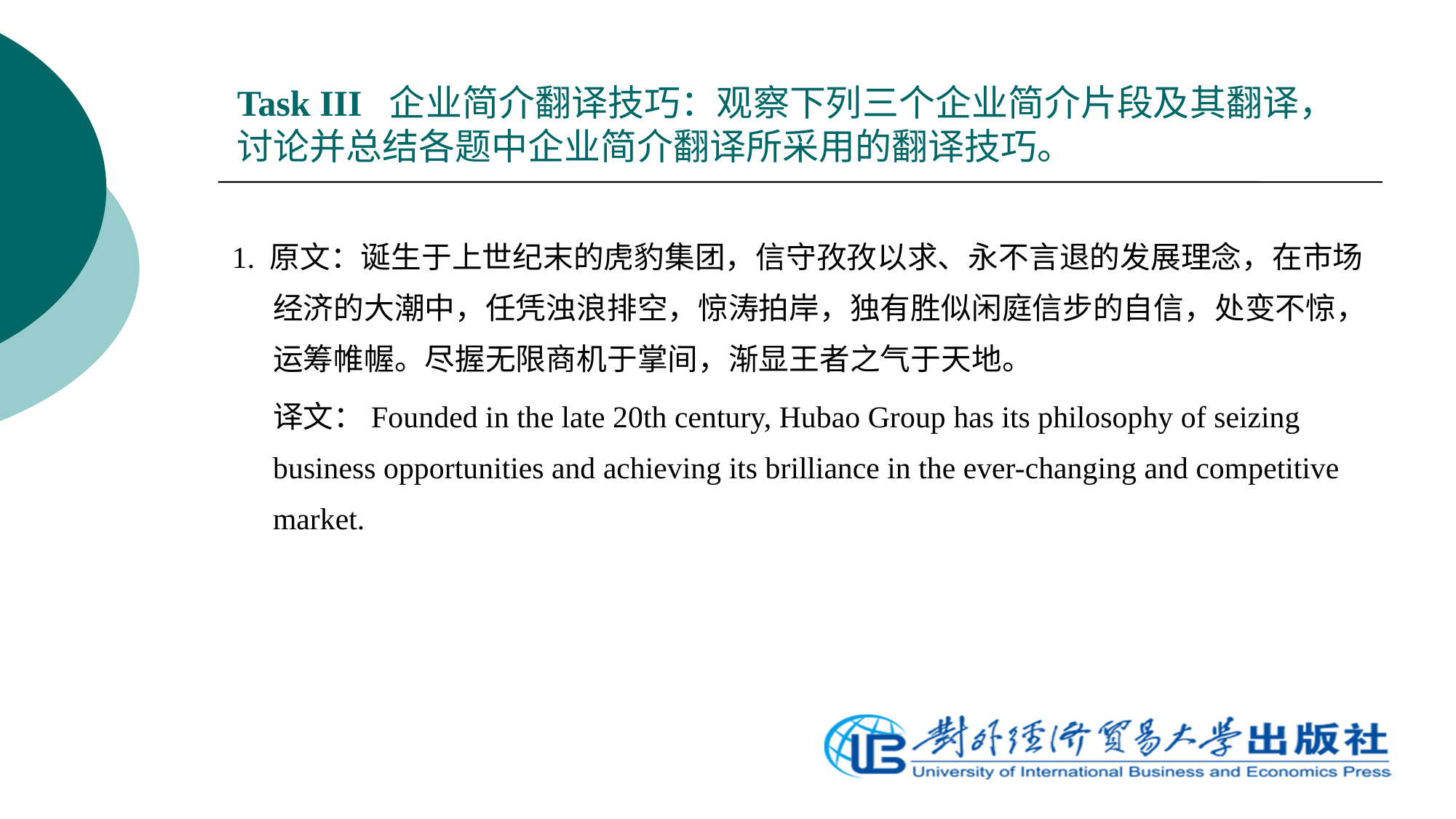

# Task III  企业简介翻译技巧：观察下列三个企业简介片段及其翻译，讨论并总结各题中企业简介翻译所采用的翻译技巧。
1. 原文：诞生于上世纪末的虎豹集团，信守孜孜以求、永不言退的发展理念，在市场经济的大潮中，任凭浊浪排空，惊涛拍岸，独有胜似闲庭信步的自信，处变不惊，运筹帷幄。尽握无限商机于掌间，渐显王者之气于天地。
	译文：Founded in the late 20th century, Hubao Group has its philosophy of seizing business opportunities and achieving its brilliance in the ever-changing and competitive market.